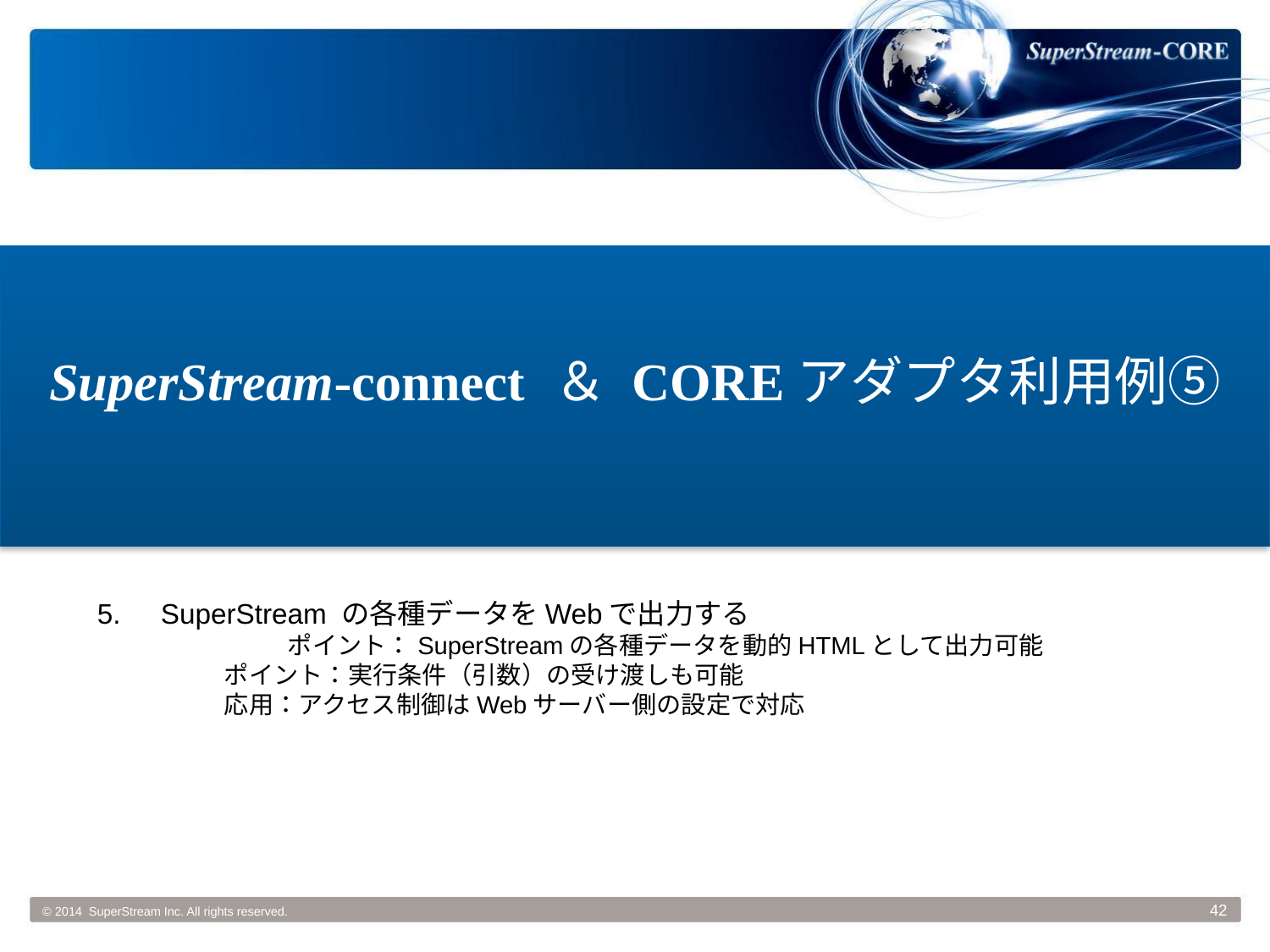

SuperStream-connect ＆ COREアダプタ利用例⑤

5.	SuperStream の各種データをWebで出力する
	ポイント：SuperStreamの各種データを動的HTMLとして出力可能
	ポイント：実行条件（引数）の受け渡しも可能
	応用：アクセス制御はWebサーバー側の設定で対応
© 2014  SuperStream Inc. All rights reserved.
42